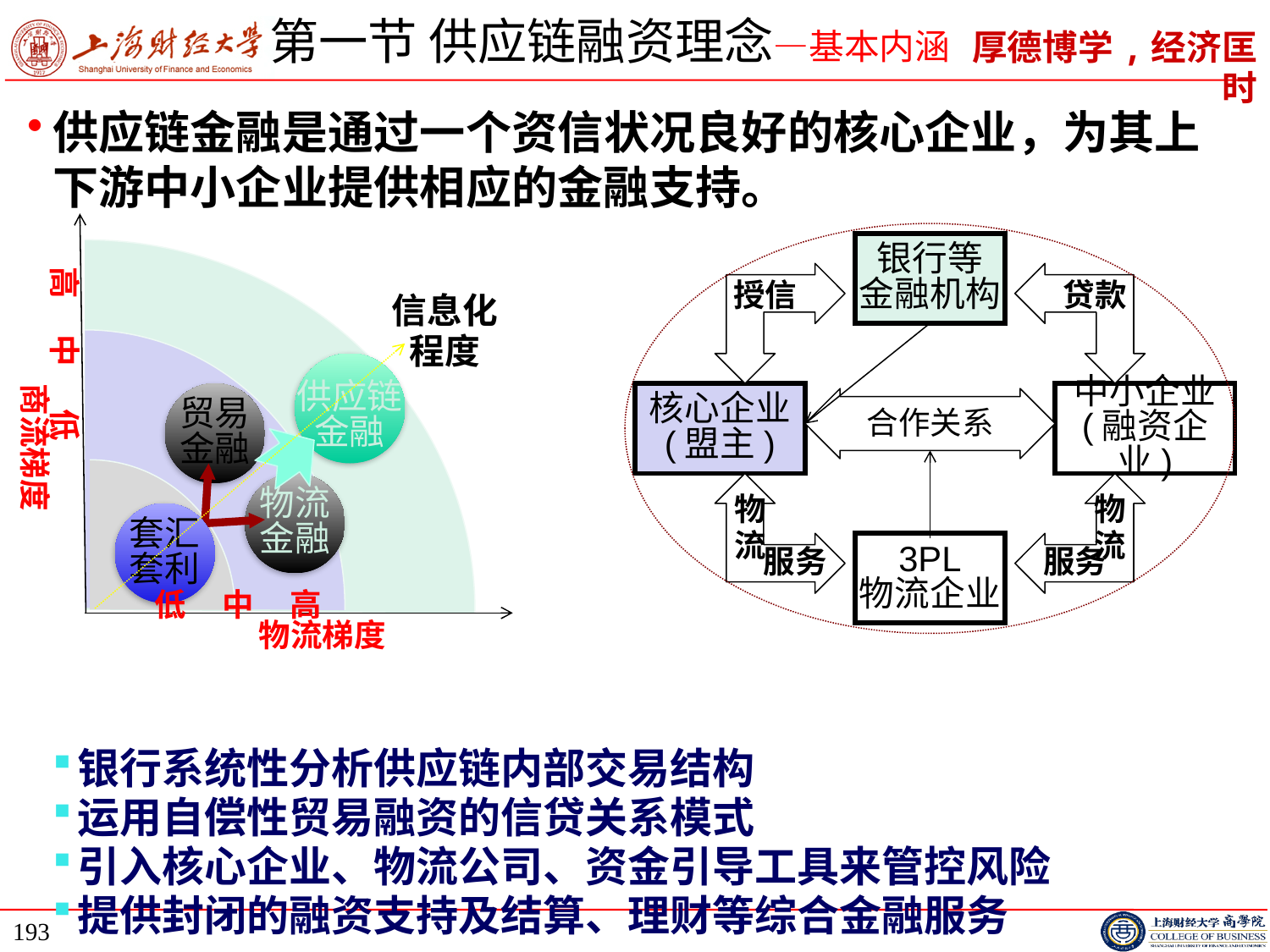

# 第一节 供应链融资理念—基本内涵
供应链金融是通过一个资信状况良好的核心企业，为其上下游中小企业提供相应的金融支持。

银行系统性分析供应链内部交易结构
运用自偿性贸易融资的信贷关系模式
引入核心企业、物流公司、资金引导工具来管控风险
提供封闭的融资支持及结算、理财等综合金融服务
高     中      低
 商流梯度
信息化程度
低     中     高
 物流梯度

银行等
金融机构

授信
贷款

供应链金融
贸易金融
核心企业
(盟主)
中小企业
(融资企业)
合作关系

物流金融

物流
物流
套汇套利
3PL
物流企业
服务
服务
193